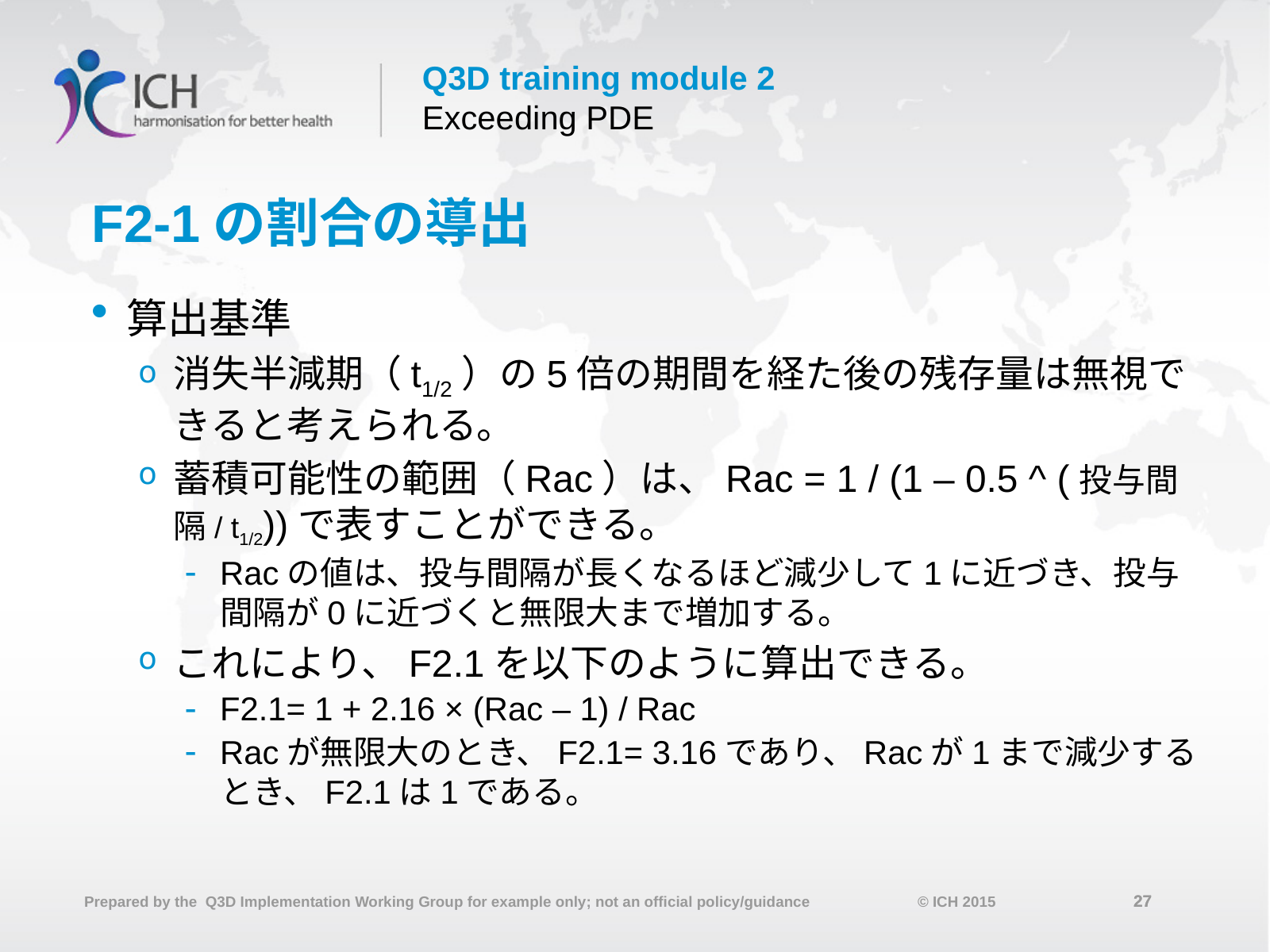

# F2-1の割合の導出
算出基準
消失半減期（t1/2）の5倍の期間を経た後の残存量は無視できると考えられる。
蓄積可能性の範囲（Rac）は、Rac = 1 / (1 – 0.5 ^ (投与間隔/ t1/2))で表すことができる。
Racの値は、投与間隔が長くなるほど減少して1に近づき、投与間隔が0に近づくと無限大まで増加する。
これにより、F2.1を以下のように算出できる。
F2.1= 1 + 2.16 × (Rac – 1) / Rac
Racが無限大のとき、F2.1= 3.16であり、Racが1まで減少するとき、F2.1は1である。